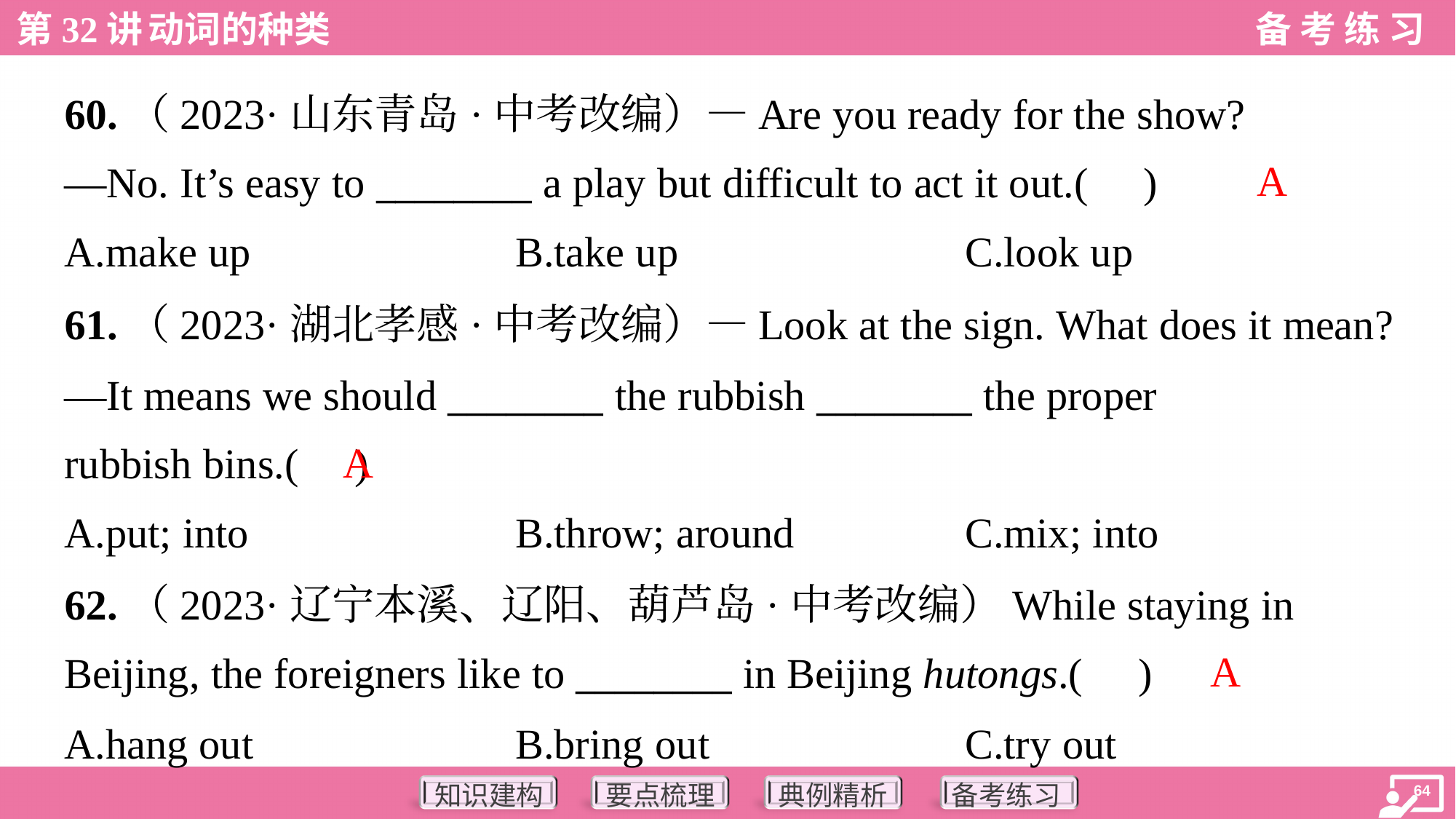

60.（2023·山东青岛·中考改编）—Are you ready for the show?
—No. It’s easy to ________ a play but difficult to act it out.(     )
A
A.make up	B.take up	C.look up
61.（2023·湖北孝感·中考改编）—Look at the sign. What does it mean?
—It means we should ________ the rubbish ________ the proper
rubbish bins.(     )
A
A.put; into	B.throw; around	C.mix; into
62.（2023·辽宁本溪、辽阳、葫芦岛·中考改编）While staying in
Beijing, the foreigners like to ________ in Beijing hutongs.(     )
A
A.hang out	B.bring out	C.try out